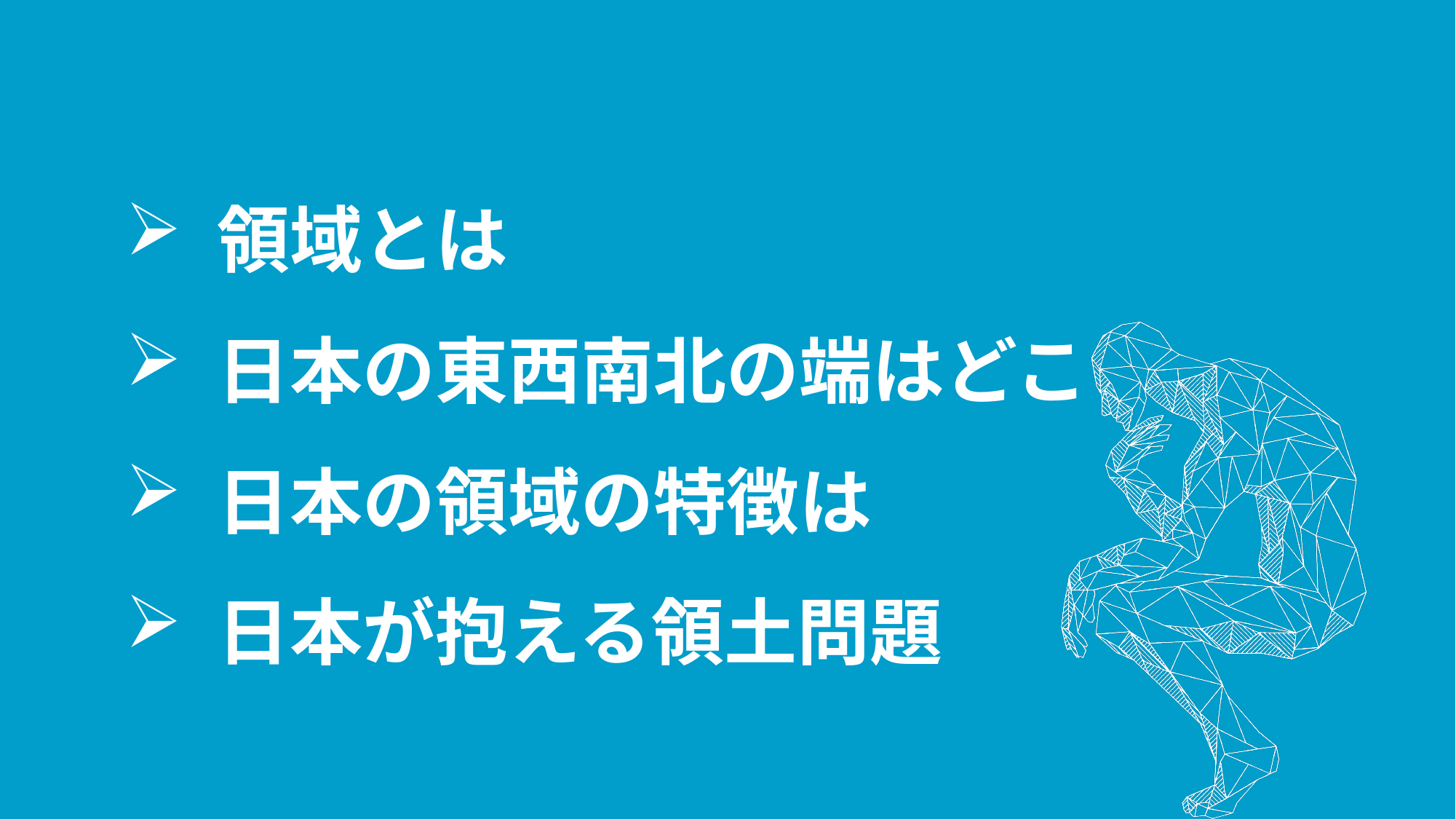

領域とは
 日本の東西南北の端はどこ
 日本の領域の特徴は
 日本が抱える領土問題